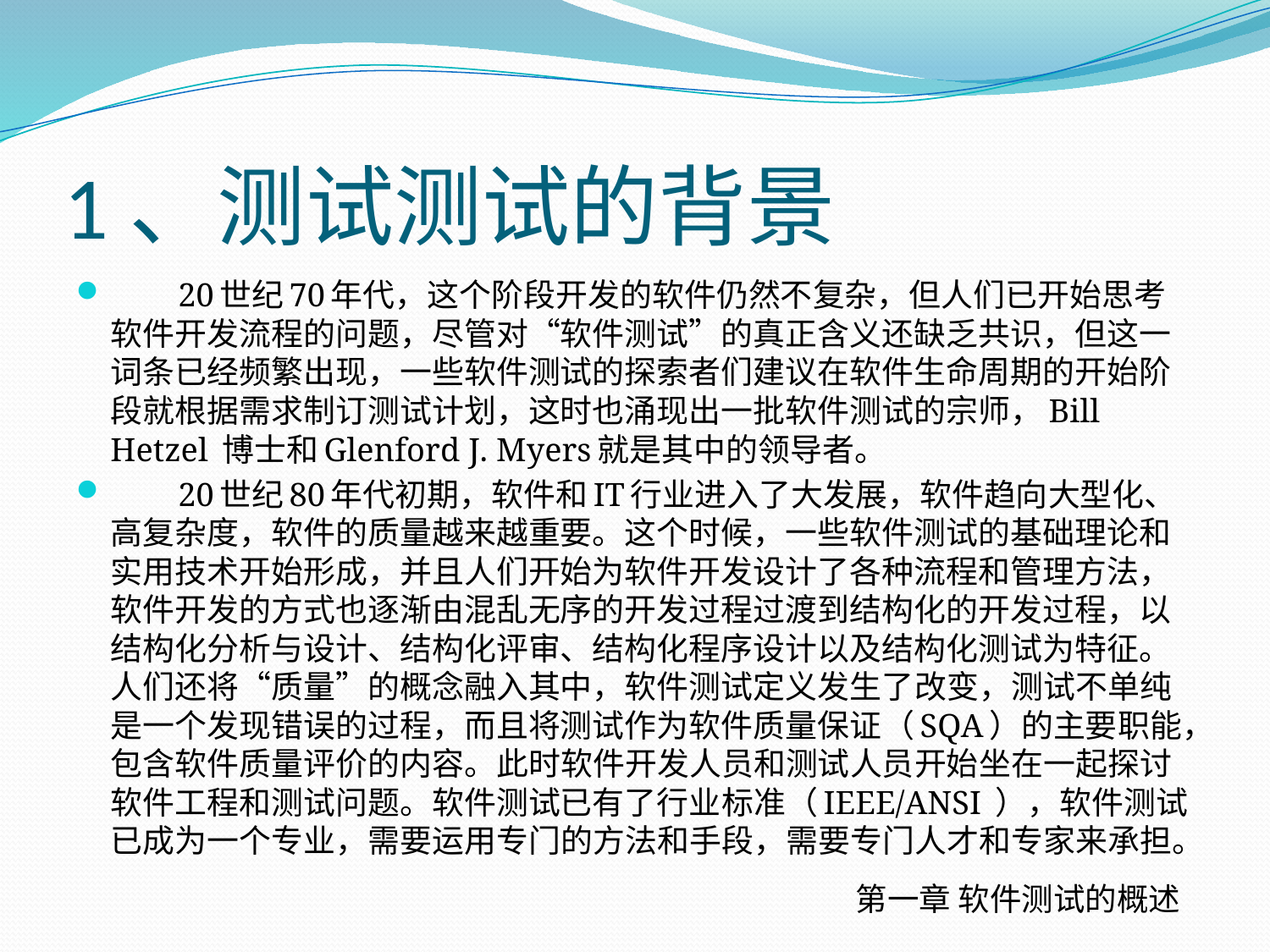

# 1、测试测试的背景
        20世纪70年代，这个阶段开发的软件仍然不复杂，但人们已开始思考软件开发流程的问题，尽管对“软件测试”的真正含义还缺乏共识，但这一词条已经频繁出现，一些软件测试的探索者们建议在软件生命周期的开始阶段就根据需求制订测试计划，这时也涌现出一批软件测试的宗师，Bill Hetzel 博士和Glenford J. Myers就是其中的领导者。
        20世纪80年代初期，软件和IT行业进入了大发展，软件趋向大型化、高复杂度，软件的质量越来越重要。这个时候，一些软件测试的基础理论和实用技术开始形成，并且人们开始为软件开发设计了各种流程和管理方法，软件开发的方式也逐渐由混乱无序的开发过程过渡到结构化的开发过程，以结构化分析与设计、结构化评审、结构化程序设计以及结构化测试为特征。人们还将“质量”的概念融入其中，软件测试定义发生了改变，测试不单纯是一个发现错误的过程，而且将测试作为软件质量保证（SQA）的主要职能，包含软件质量评价的内容。此时软件开发人员和测试人员开始坐在一起探讨软件工程和测试问题。软件测试已有了行业标准（IEEE/ANSI ），软件测试已成为一个专业，需要运用专门的方法和手段，需要专门人才和专家来承担。